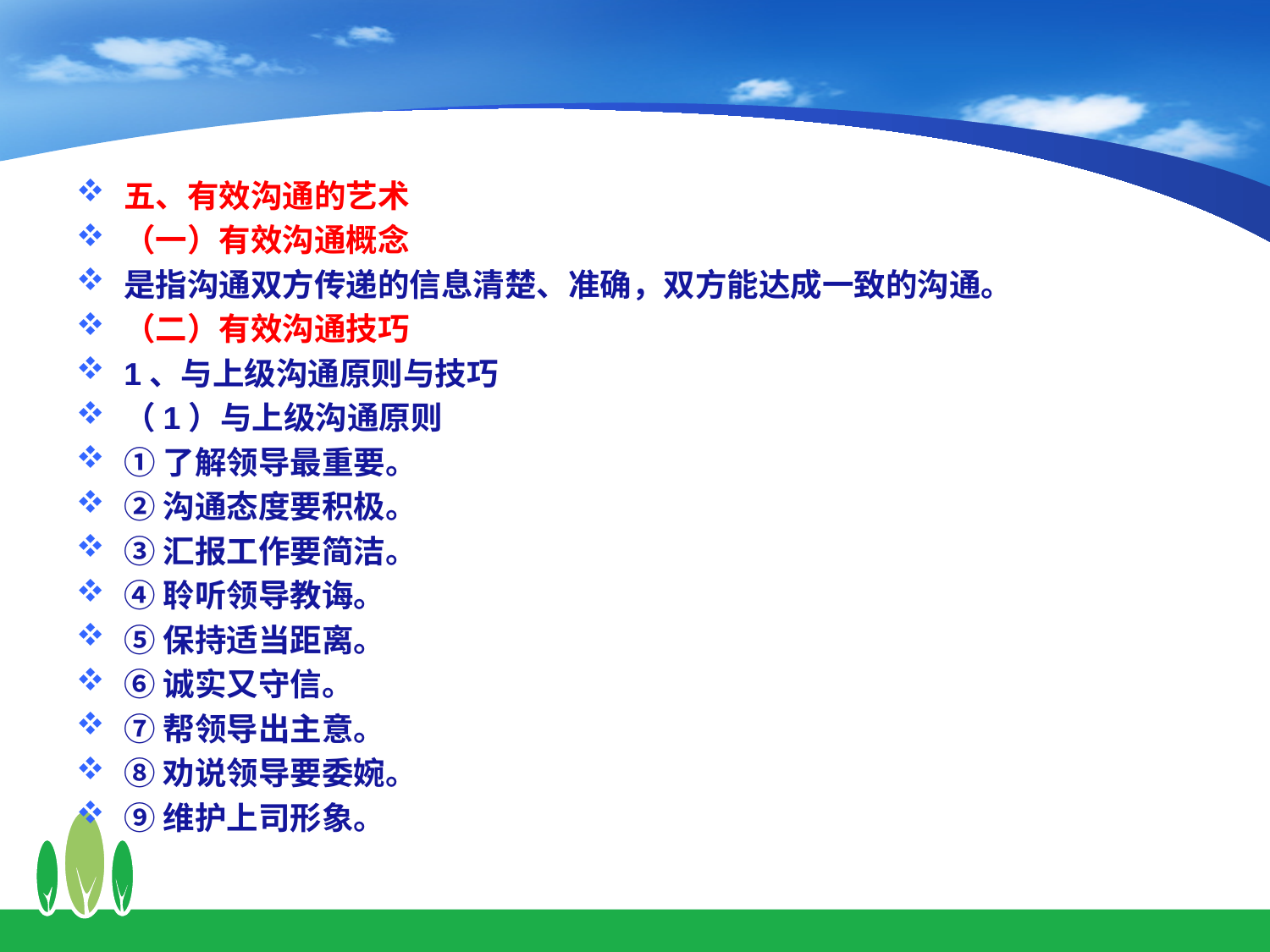

五、有效沟通的艺术
（一）有效沟通概念
是指沟通双方传递的信息清楚、准确，双方能达成一致的沟通。
（二）有效沟通技巧
1、与上级沟通原则与技巧
（1）与上级沟通原则
①了解领导最重要。
②沟通态度要积极。
③汇报工作要简洁。
④聆听领导教诲。
⑤保持适当距离。
⑥诚实又守信。
⑦帮领导出主意。
⑧劝说领导要委婉。
⑨维护上司形象。

77